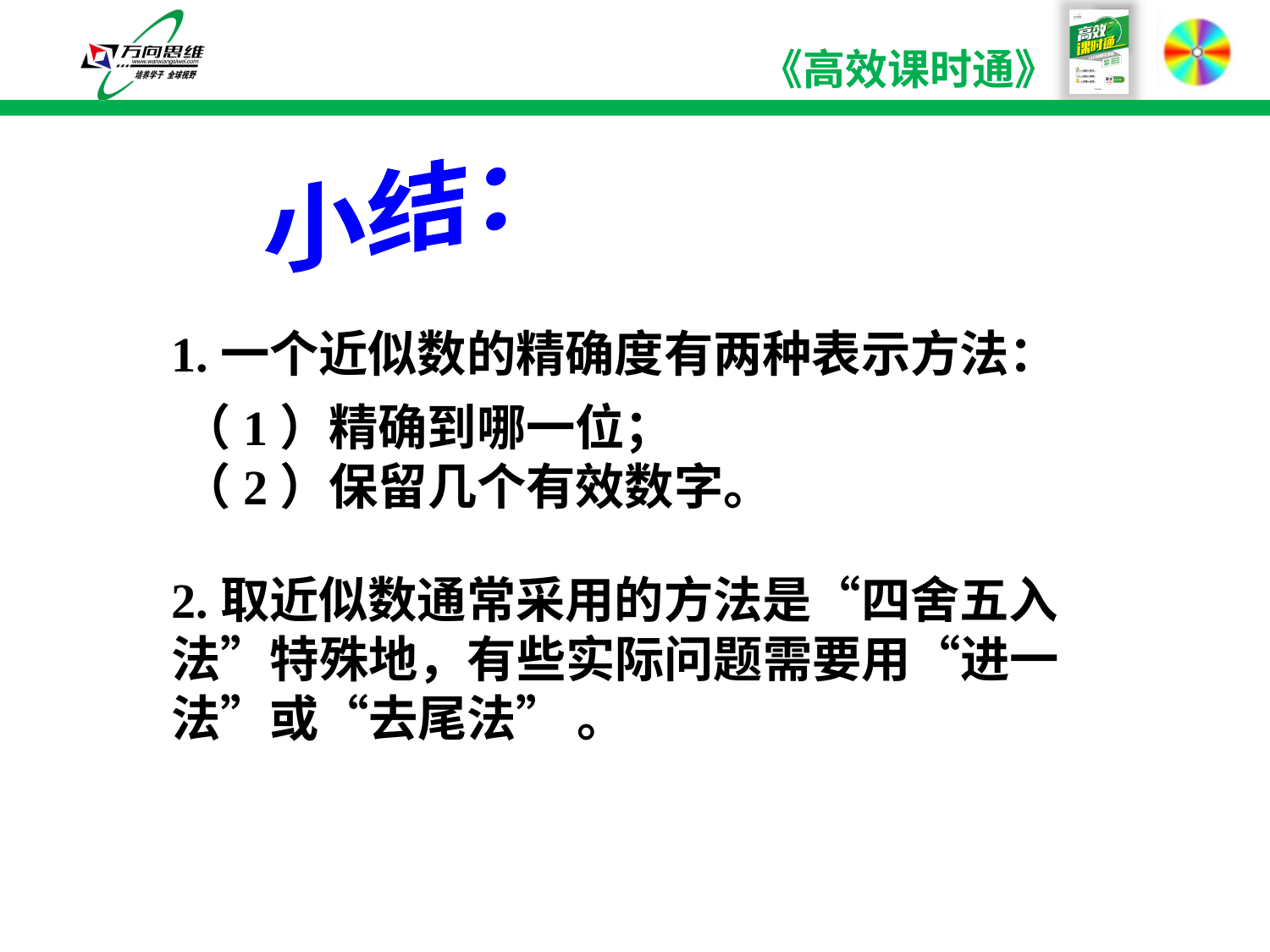

小结：
1.一个近似数的精确度有两种表示方法：
（1）精确到哪一位；
（2）保留几个有效数字。
2.取近似数通常采用的方法是“四舍五入法”特殊地，有些实际问题需要用“进一法”或“去尾法” 。